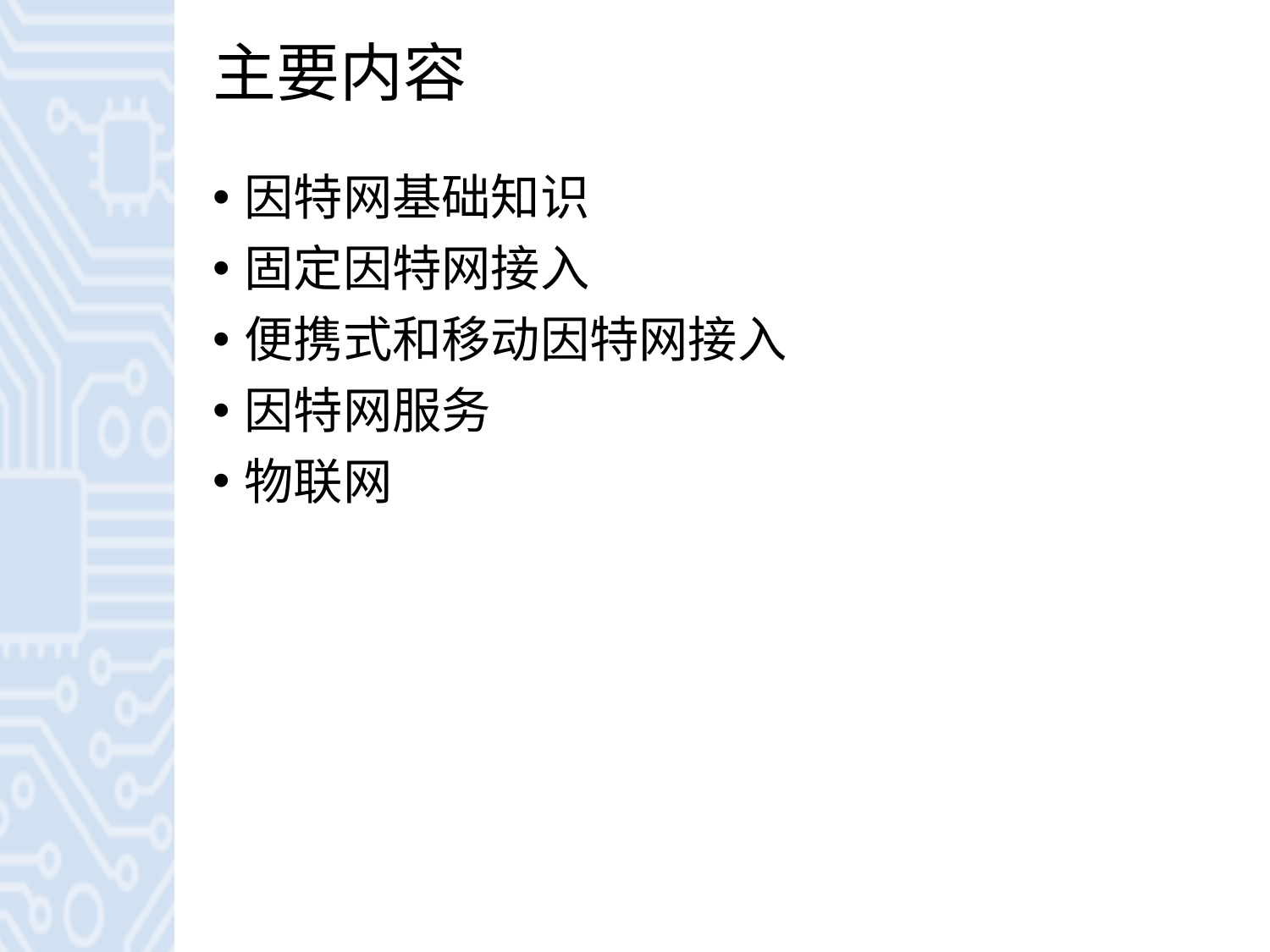

# 主要内容
因特网基础知识
固定因特网接入
便携式和移动因特网接入
因特网服务
物联网